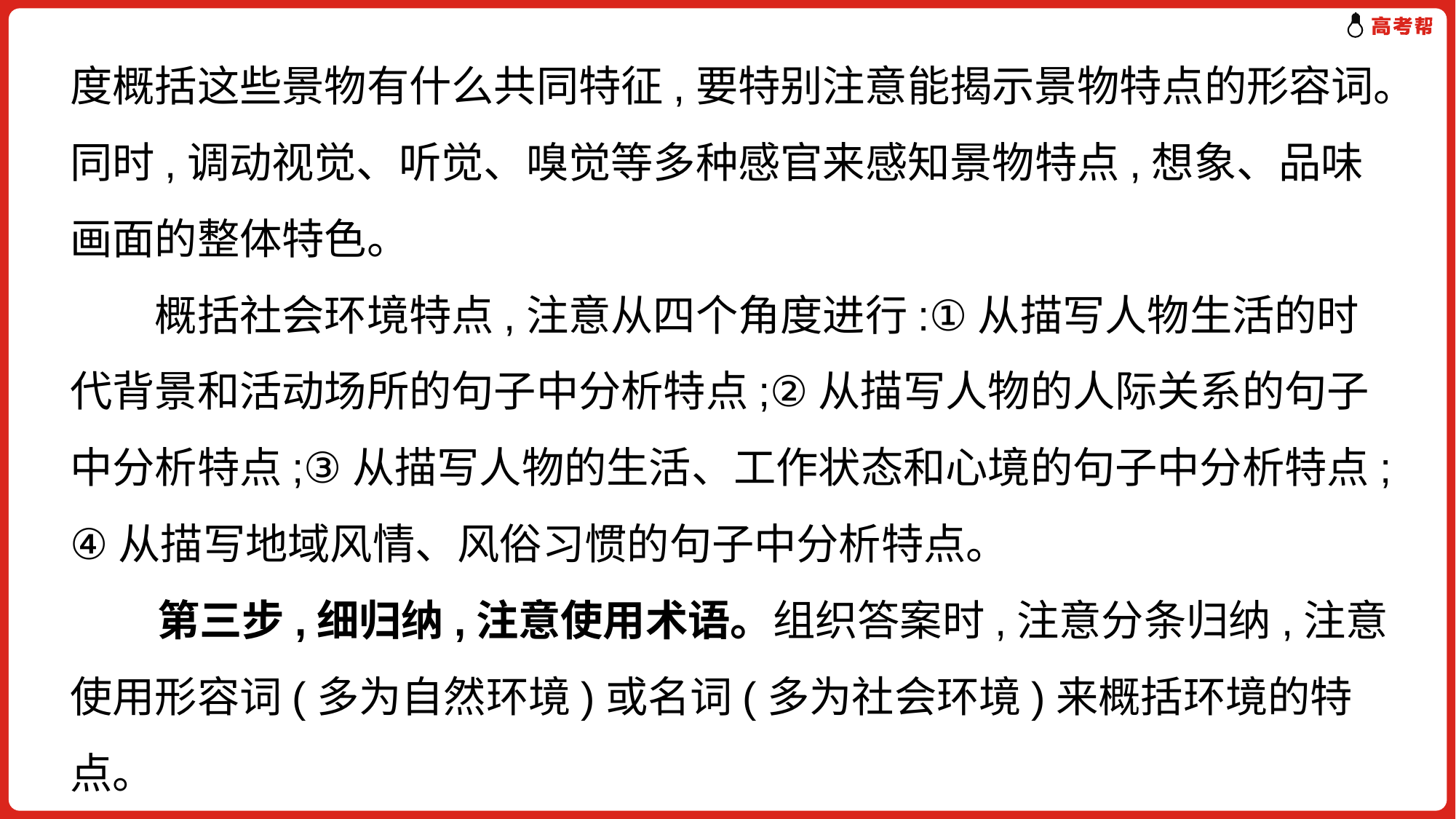

度概括这些景物有什么共同特征,要特别注意能揭示景物特点的形容词。同时,调动视觉、听觉、嗅觉等多种感官来感知景物特点,想象、品味画面的整体特色。
　　概括社会环境特点,注意从四个角度进行:①从描写人物生活的时代背景和活动场所的句子中分析特点;②从描写人物的人际关系的句子中分析特点;③从描写人物的生活、工作状态和心境的句子中分析特点;④从描写地域风情、风俗习惯的句子中分析特点。
        第三步,细归纳,注意使用术语。组织答案时,注意分条归纳,注意使用形容词(多为自然环境)或名词(多为社会环境)来概括环境的特点。